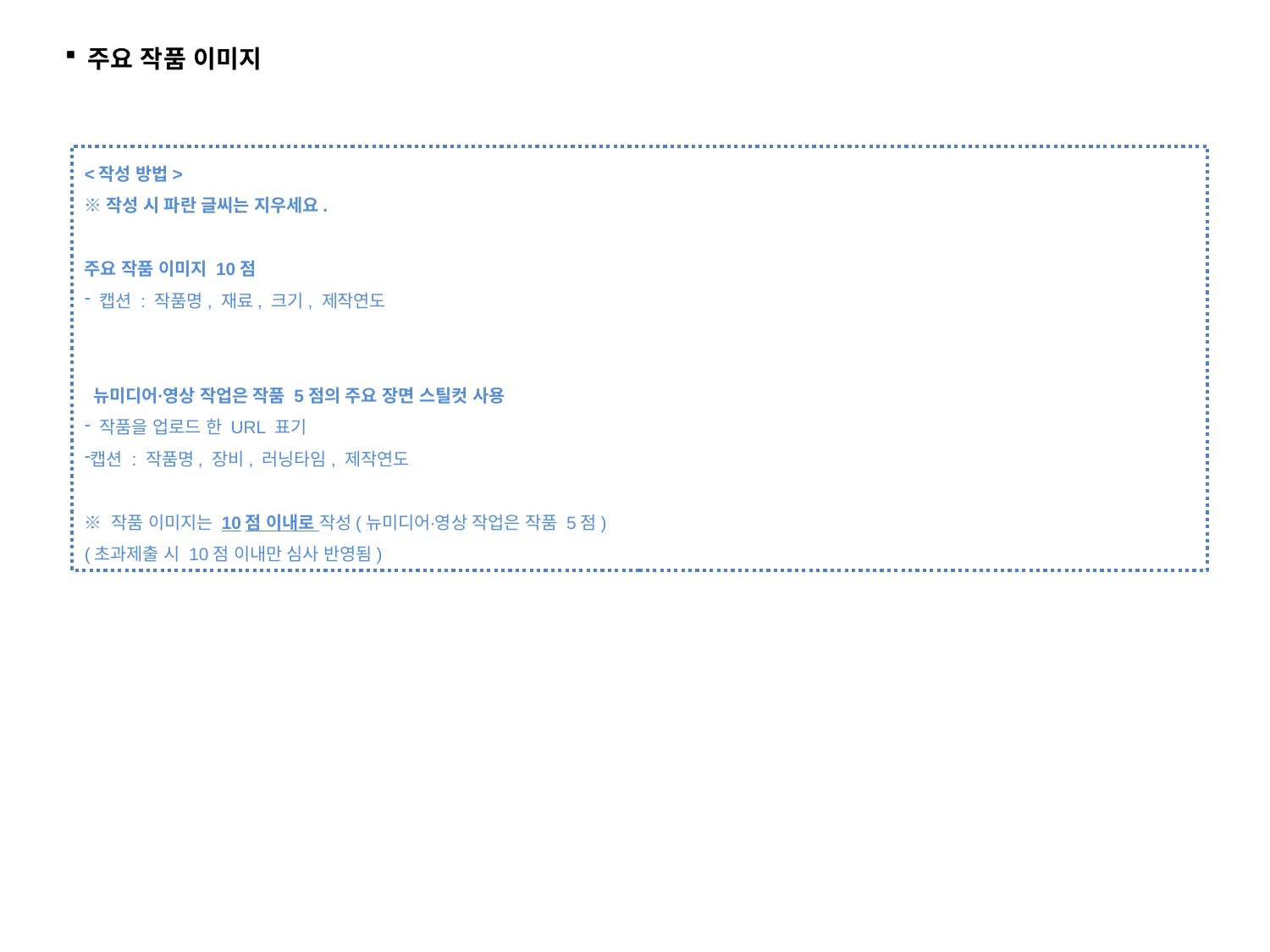

주요 작품 이미지
<작성 방법>
※작성 시 파란 글씨는 지우세요.

주요 작품 이미지 10점
 캡션 : 작품명, 재료, 크기, 제작연도

 뉴미디어∙영상 작업은 작품 5점의 주요 장면 스틸컷 사용
 작품을 업로드 한 URL 표기
캡션 : 작품명, 장비, 러닝타임, 제작연도

※ 작품 이미지는 10점 이내로 작성(뉴미디어∙영상 작업은 작품 5점)
(초과제출 시 10점 이내만 심사 반영됨)